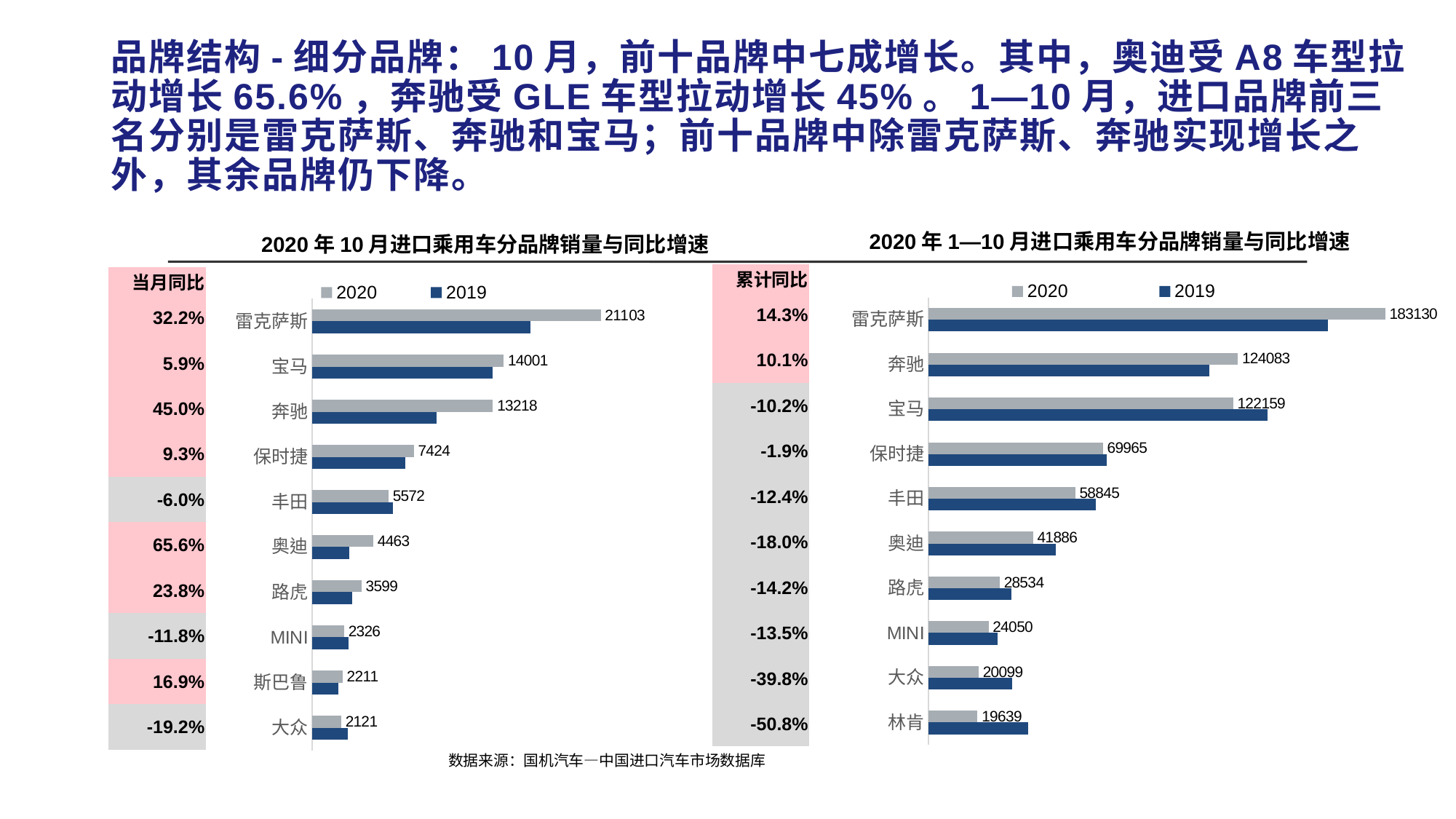

# 品牌结构-细分品牌：10月，前十品牌中七成增长。其中，奥迪受A8车型拉动增长65.6%，奔驰受GLE车型拉动增长45%。1—10月，进口品牌前三名分别是雷克萨斯、奔驰和宝马；前十品牌中除雷克萨斯、奔驰实现增长之外，其余品牌仍下降。
2020年1—10月进口乘用车分品牌销量与同比增速
2020年10月进口乘用车分品牌销量与同比增速

### Chart

| Category | 2019 | 2020 |
|---|---|---|
| 林肯 | 39935.0 | 19639.0 |
| 大众 | 33394.0 | 20099.0 |
| MINI | 27798.0 | 24050.0 |
| 路虎 | 33242.0 | 28534.0 |
| 奥迪 | 51106.0 | 41886.0 |
| 丰田 | 67202.0 | 58845.0 |
| 保时捷 | 71348.0 | 69965.0 |
| 宝马 | 136057.0 | 122159.0 |
| 奔驰 | 112719.0 | 124083.0 |
| 雷克萨斯 | 160202.0 | 183130.0 |
| 累计同比 |
| --- |
| 14.3% |
| 10.1% |
| -10.2% |
| -1.9% |
| -12.4% |
| -18.0% |
| -14.2% |
| -13.5% |
| -39.8% |
| -50.8% |

### Chart

| Category | 2019 | 2020 |
|---|---|---|
| 大众 | 2625.0 | 2121.0 |
| 斯巴鲁 | 1892.0 | 2211.0 |
| MINI | 2636.0 | 2326.0 |
| 路虎 | 2906.0 | 3599.0 |
| 奥迪 | 2695.0 | 4463.0 |
| 丰田 | 5927.0 | 5572.0 |
| 保时捷 | 6792.0 | 7424.0 |
| 奔驰 | 9118.0 | 13218.0 |
| 宝马 | 13215.0 | 14001.0 |
| 雷克萨斯 | 15964.0 | 21103.0 |
| 当月同比 |
| --- |
| 32.2% |
| 5.9% |
| 45.0% |
| 9.3% |
| -6.0% |
| 65.6% |
| 23.8% |
| -11.8% |
| 16.9% |
| -19.2% |
数据来源：国机汽车—中国进口汽车市场数据库